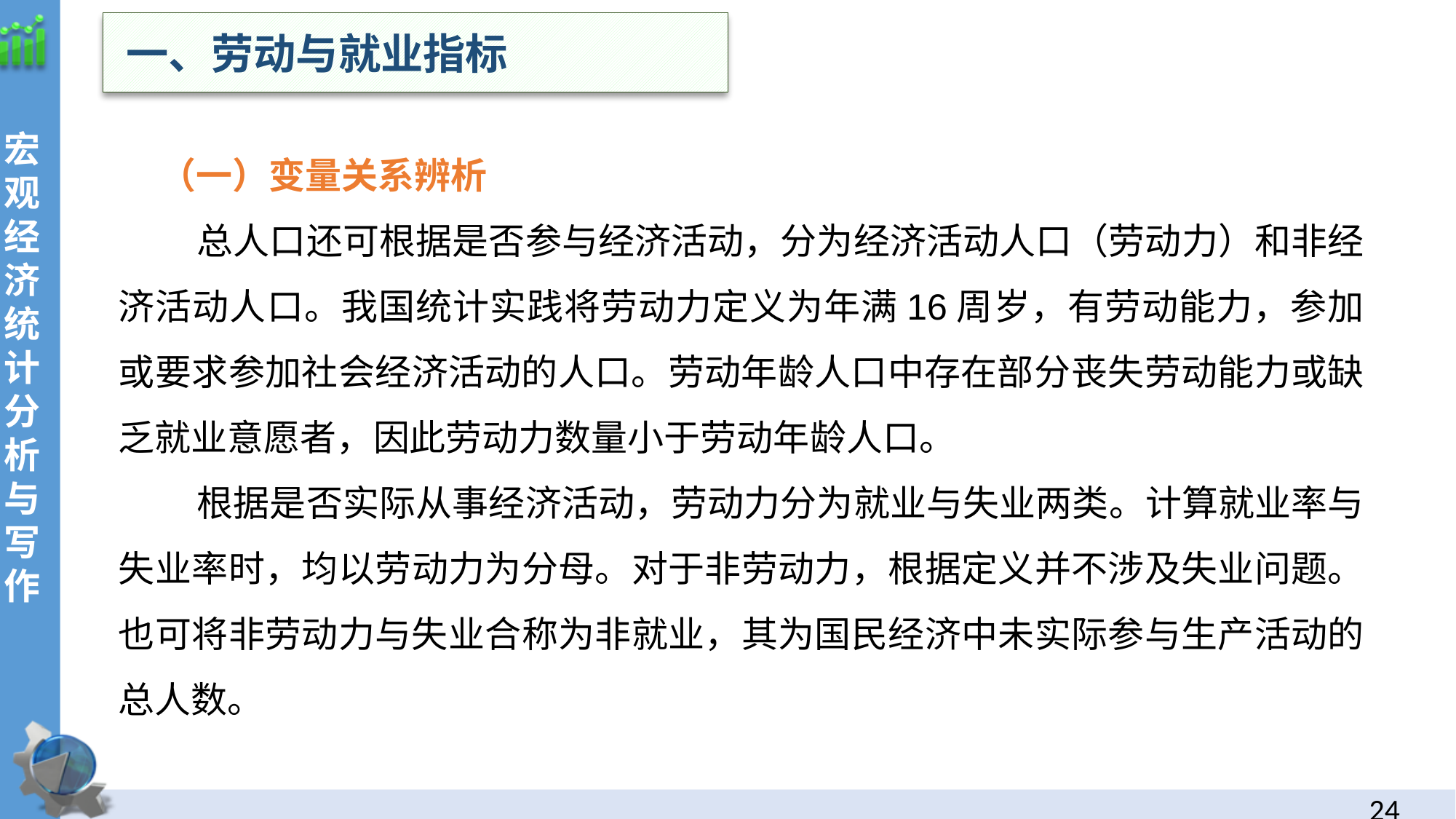

一、劳动与就业指标
    （一）变量关系辨析
    总人口还可根据是否参与经济活动，分为经济活动人口（劳动力）和非经济活动人口。我国统计实践将劳动力定义为年满16周岁，有劳动能力，参加或要求参加社会经济活动的人口。劳动年龄人口中存在部分丧失劳动能力或缺乏就业意愿者，因此劳动力数量小于劳动年龄人口。
    根据是否实际从事经济活动，劳动力分为就业与失业两类。计算就业率与失业率时，均以劳动力为分母。对于非劳动力，根据定义并不涉及失业问题。也可将非劳动力与失业合称为非就业，其为国民经济中未实际参与生产活动的总人数。

24